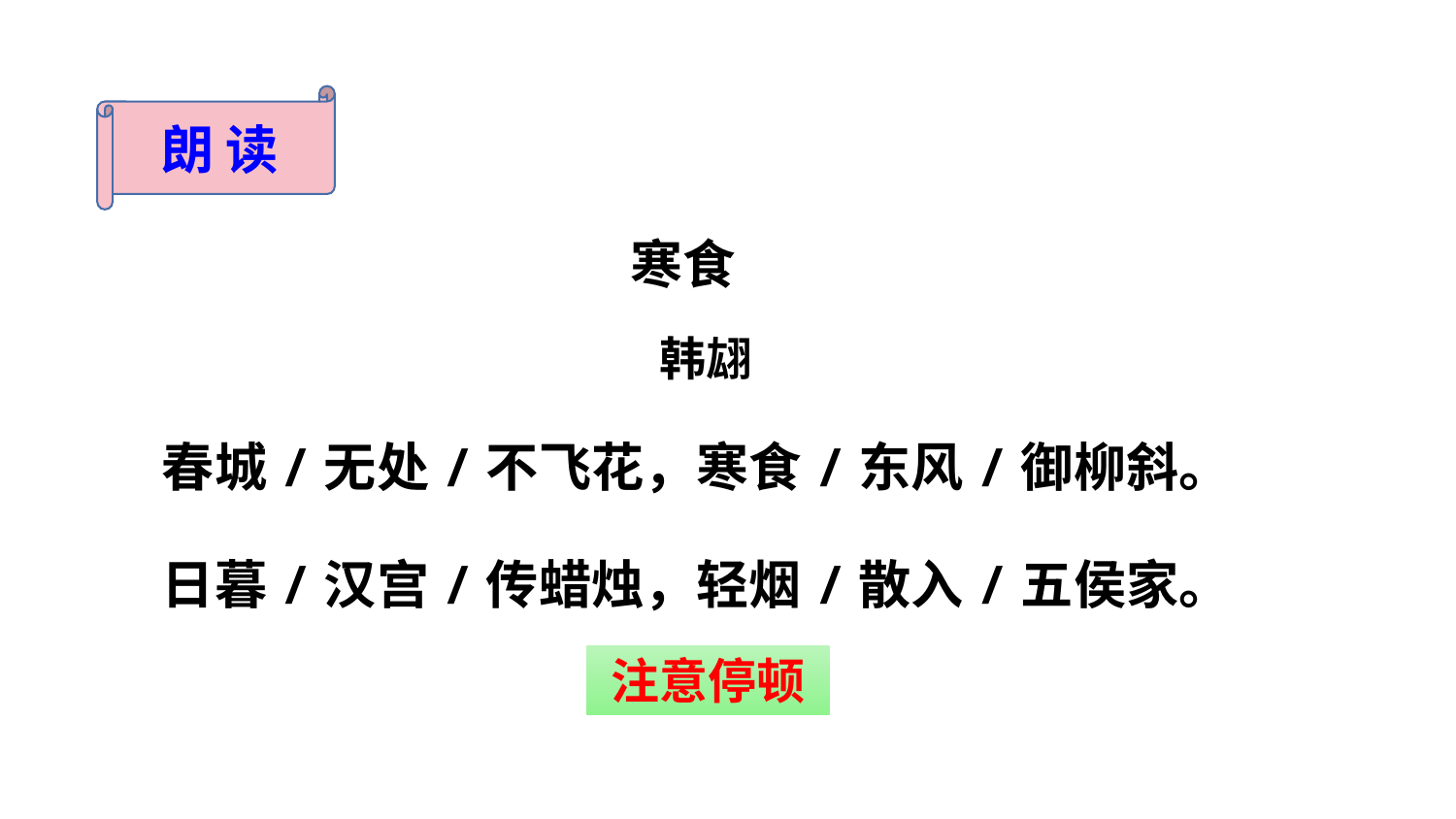

朗 读
寒食
韩翃
春城/无处/不飞花，寒食/东风/御柳斜。
日暮/汉宫/传蜡烛，轻烟/散入/五侯家。
注意停顿